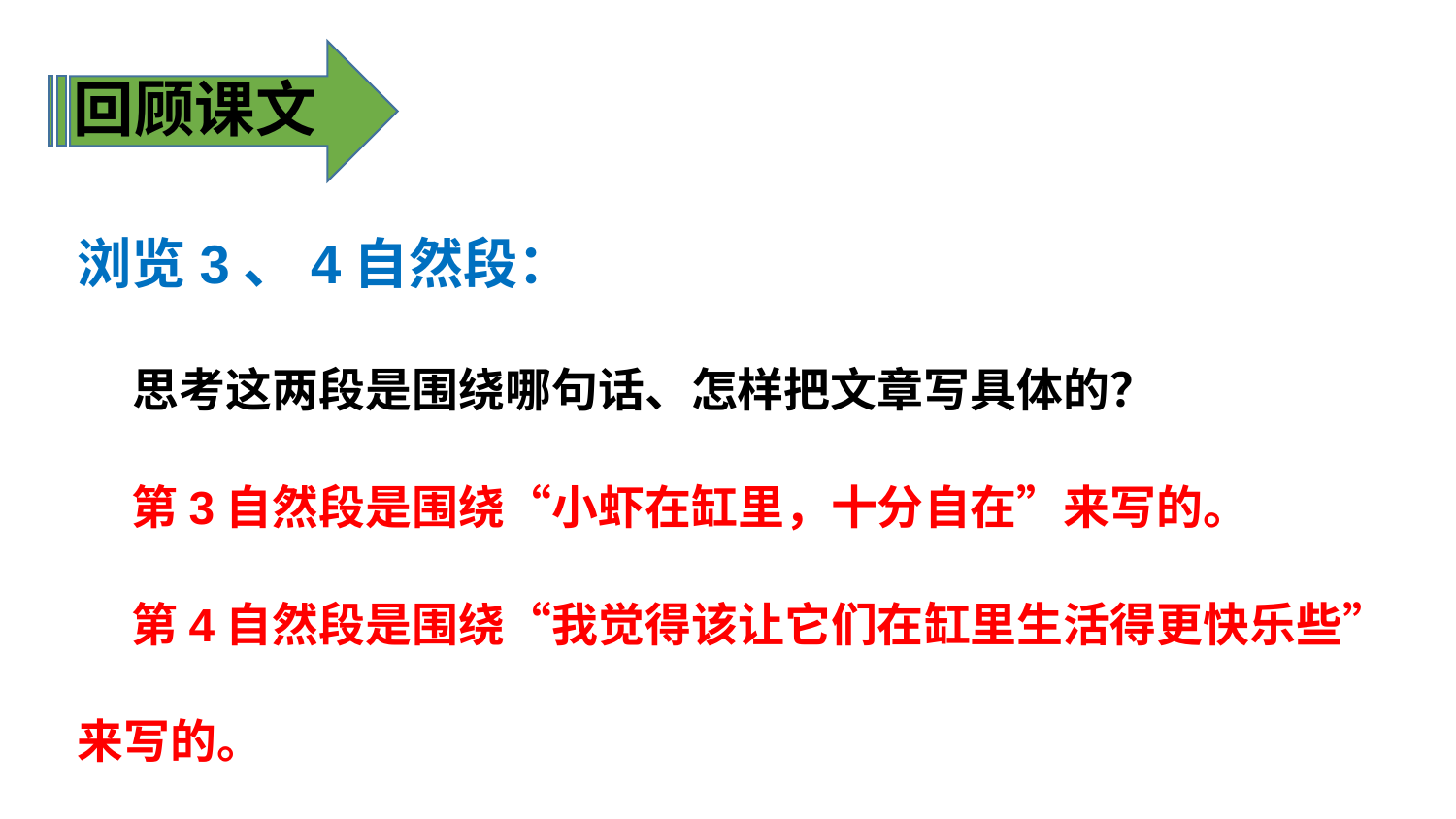

回顾课文
浏览3、4自然段：
    思考这两段是围绕哪句话、怎样把文章写具体的？
    第3自然段是围绕“小虾在缸里，十分自在”来写的。
    第4自然段是围绕“我觉得该让它们在缸里生活得更快乐些”来写的。